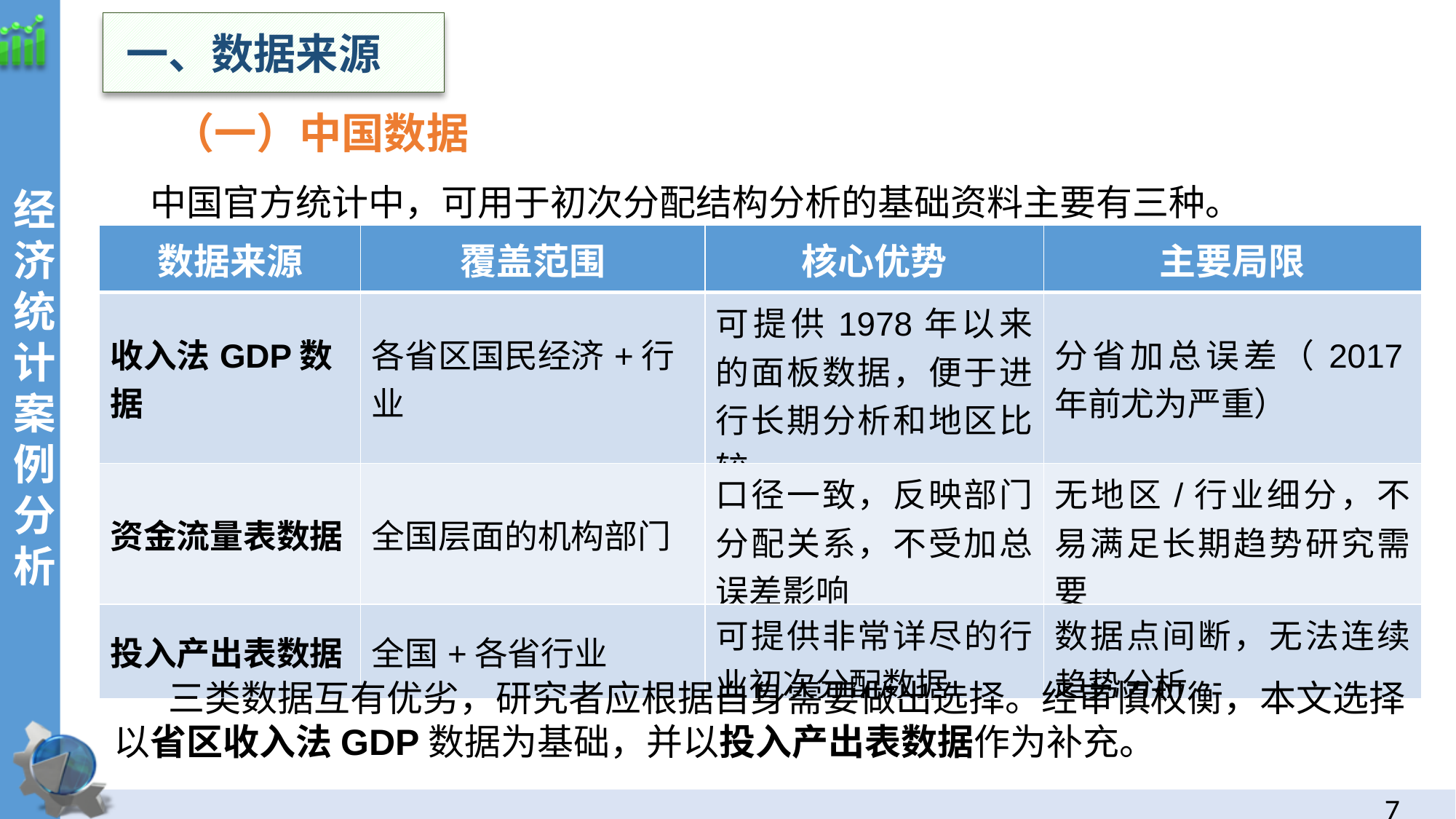

一、数据来源
     （一）中国数据
中国官方统计中，可用于初次分配结构分析的基础资料主要有三种。

经
济统计案例分析
| 数据来源 | 覆盖范围 | 核心优势 | 主要局限 |
| --- | --- | --- | --- |
| 收入法GDP数据 | 各省区国民经济+行业 | 可提供1978年以来的面板数据，便于进行长期分析和地区比较 | 分省加总误差（2017年前尤为严重） |
| 资金流量表数据 | 全国层面的机构部门 | 口径一致，反映部门分配关系，不受加总误差影响 | 无地区/行业细分，不易满足长期趋势研究需要 |
| 投入产出表数据 | 全国+各省行业 | 可提供非常详尽的行业初次分配数据 | 数据点间断，无法连续趋势分析 |

三类数据互有优劣，研究者应根据自身需要做出选择。经审慎权衡，本文选择以省区收入法GDP数据为基础，并以投入产出表数据作为补充。
7